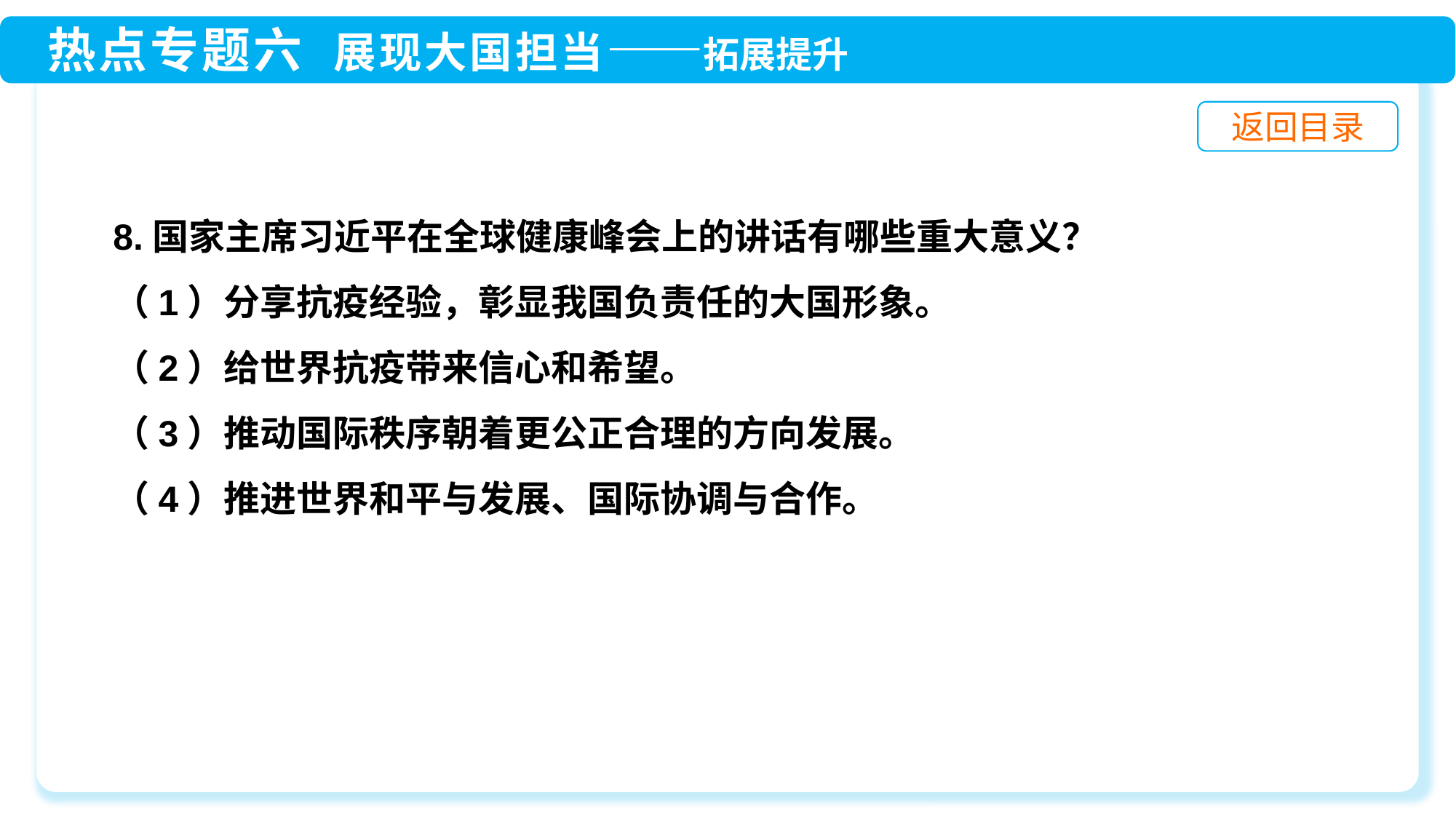

8.国家主席习近平在全球健康峰会上的讲话有哪些重大意义？
（1）分享抗疫经验，彰显我国负责任的大国形象。
（2）给世界抗疫带来信心和希望。
（3）推动国际秩序朝着更公正合理的方向发展。
（4）推进世界和平与发展、国际协调与合作。